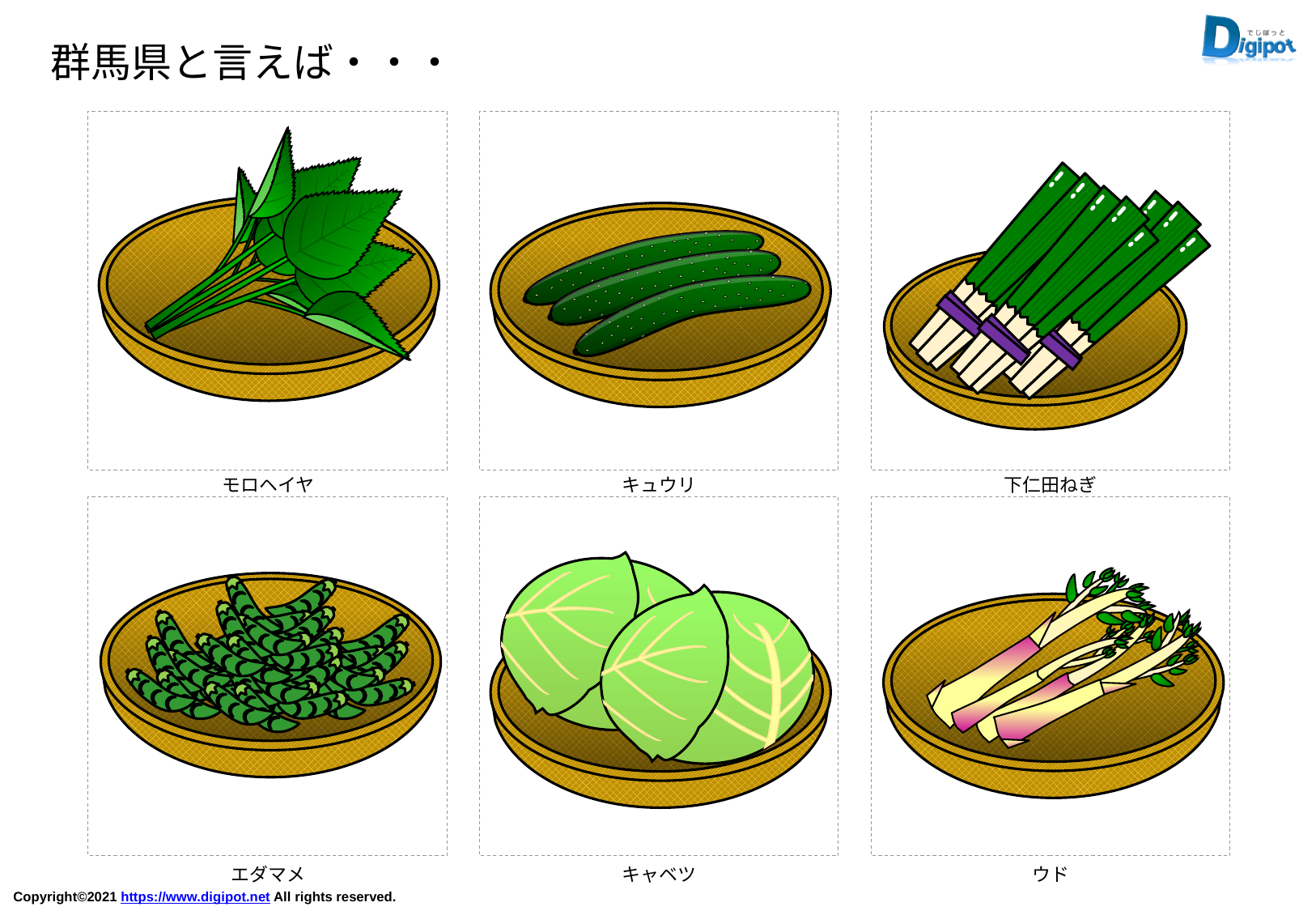

群馬県と言えば・・・

モロヘイヤ
キュウリ
下仁田ねぎ

エダマメ
キャベツ
ウド